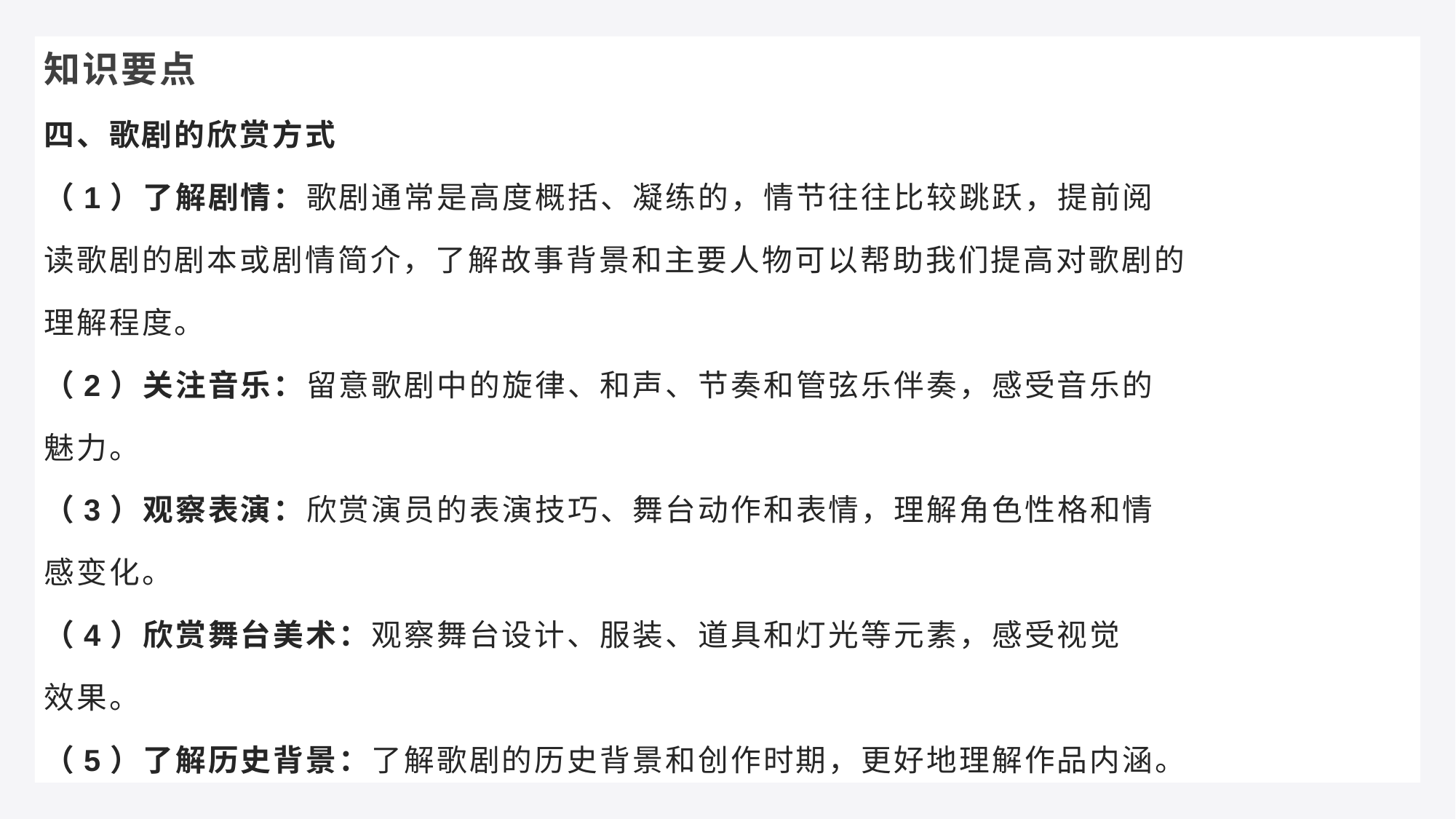

知识要点
四、歌剧的欣赏方式
（1）了解剧情：歌剧通常是高度概括、凝练的，情节往往比较跳跃，提前阅
读歌剧的剧本或剧情简介，了解故事背景和主要人物可以帮助我们提高对歌剧的
理解程度。
（2）关注音乐：留意歌剧中的旋律、和声、节奏和管弦乐伴奏，感受音乐的
魅力。
（3）观察表演：欣赏演员的表演技巧、舞台动作和表情，理解角色性格和情
感变化。
（4）欣赏舞台美术：观察舞台设计、服装、道具和灯光等元素，感受视觉
效果。
（5）了解历史背景：了解歌剧的历史背景和创作时期，更好地理解作品内涵。